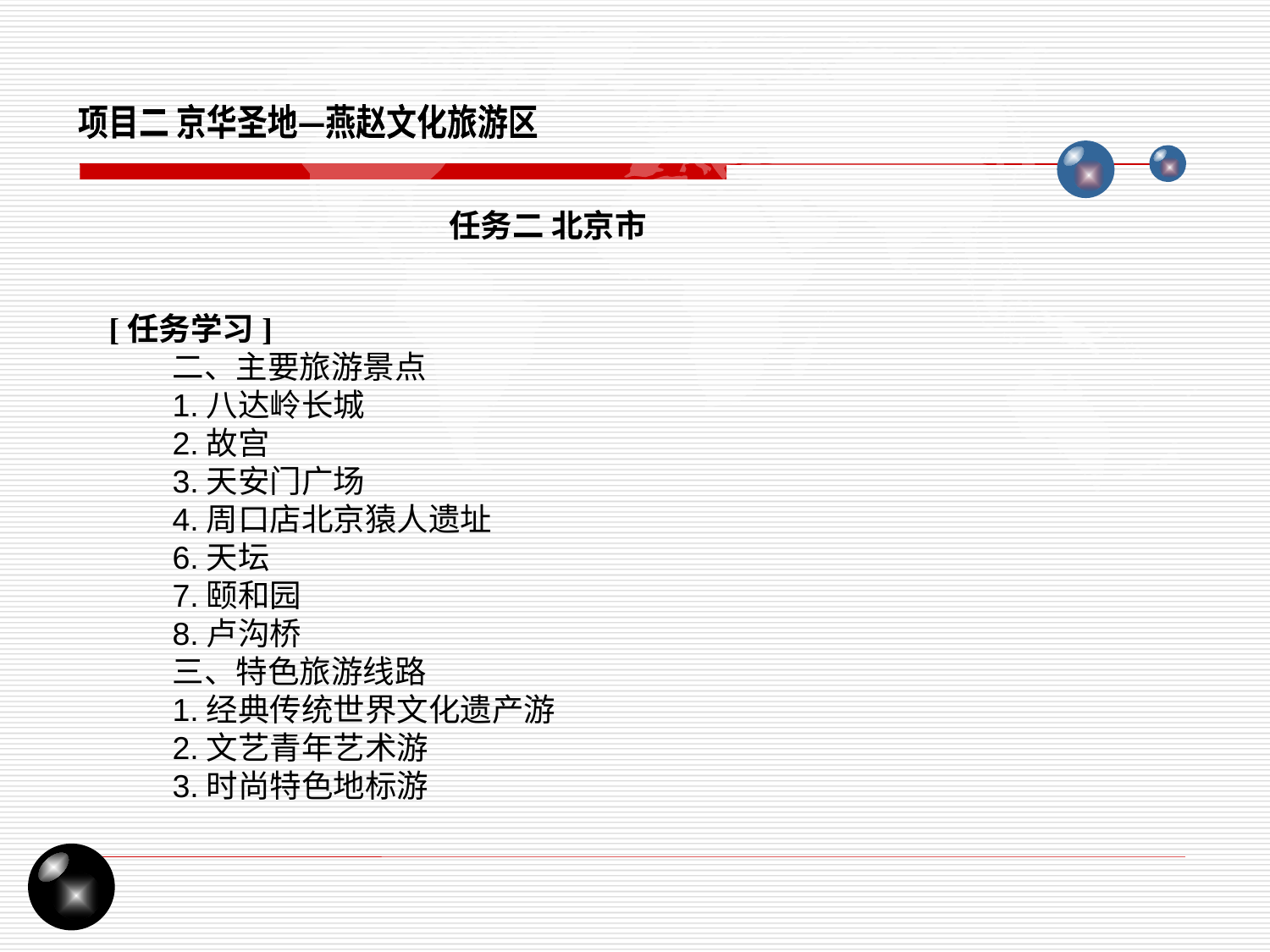

项目二 京华圣地—燕赵文化旅游区
任务二 北京市

[任务学习]
二、主要旅游景点
1.八达岭长城
2.故宫
3.天安门广场
4.周口店北京猿人遗址
6.天坛
7.颐和园
8.卢沟桥
三、特色旅游线路
1.经典传统世界文化遗产游
2.文艺青年艺术游
3.时尚特色地标游